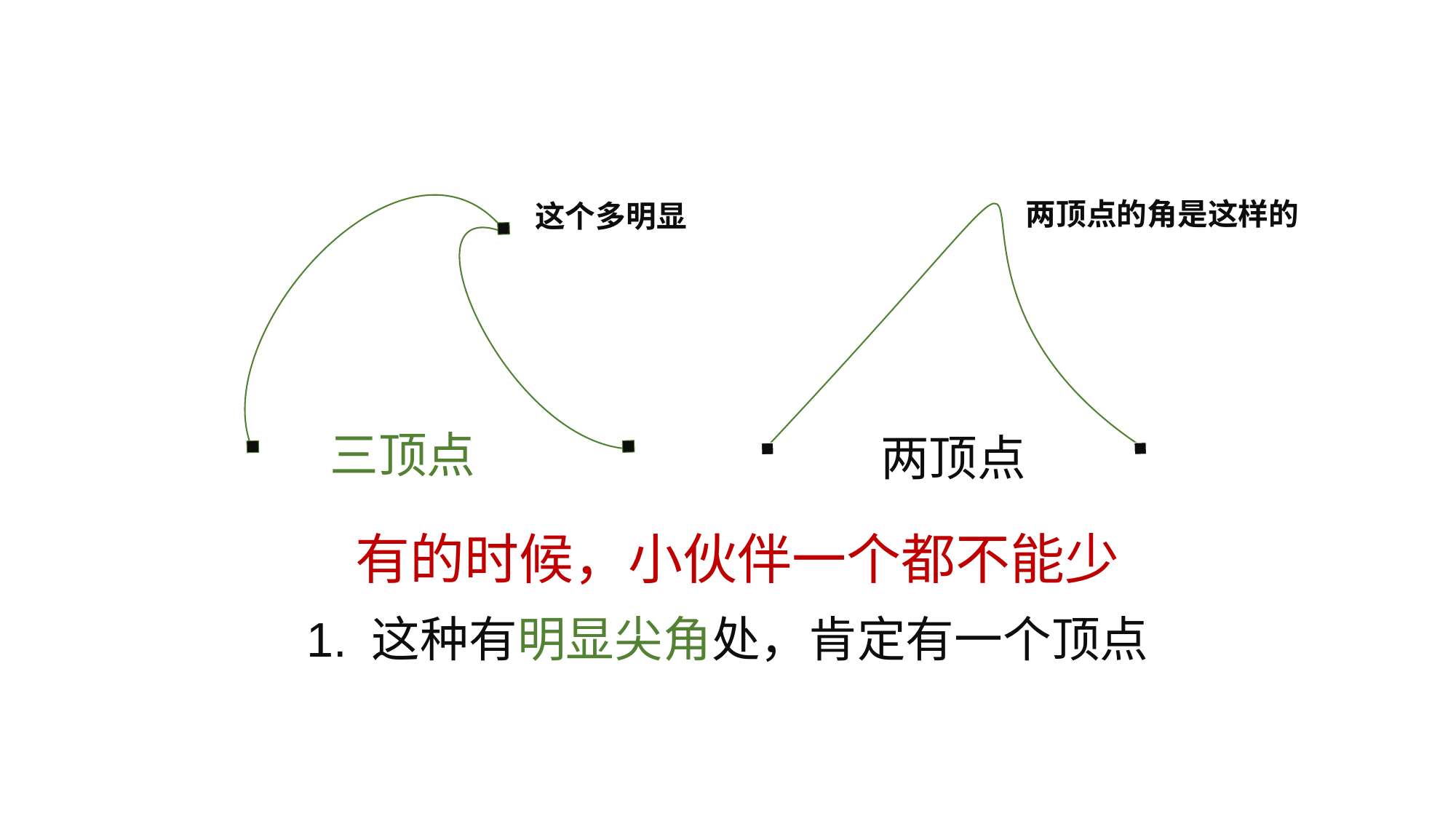

两顶点的角是这样的
这个多明显

三顶点
两顶点

有的时候，小伙伴一个都不能少
1. 这种有明显尖角处，肯定有一个顶点